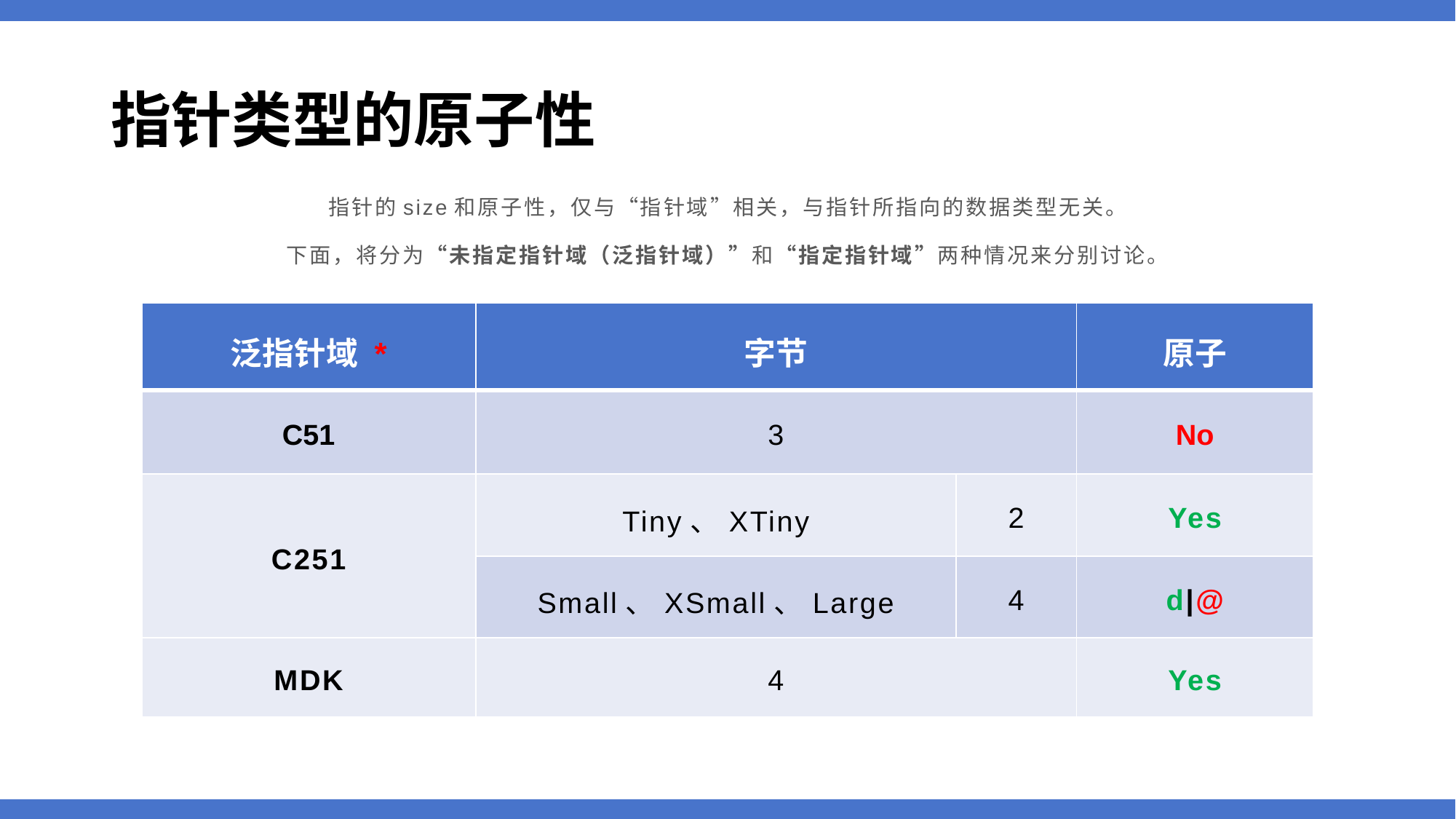

# 指针类型的原子性
指针的size和原子性，仅与“指针域”相关，与指针所指向的数据类型无关。
下面，将分为“未指定指针域（泛指针域）”和“指定指针域”两种情况来分别讨论。
| 泛指针域 \* | 字节 |  | 原子 |
| --- | --- | --- | --- |
| C51 | 3 |  | No |
| C251 | Tiny、XTiny | 2 | Yes |
|  | Small、XSmall、Large | 4 | d|@ |
| MDK | 4 |  | Yes |